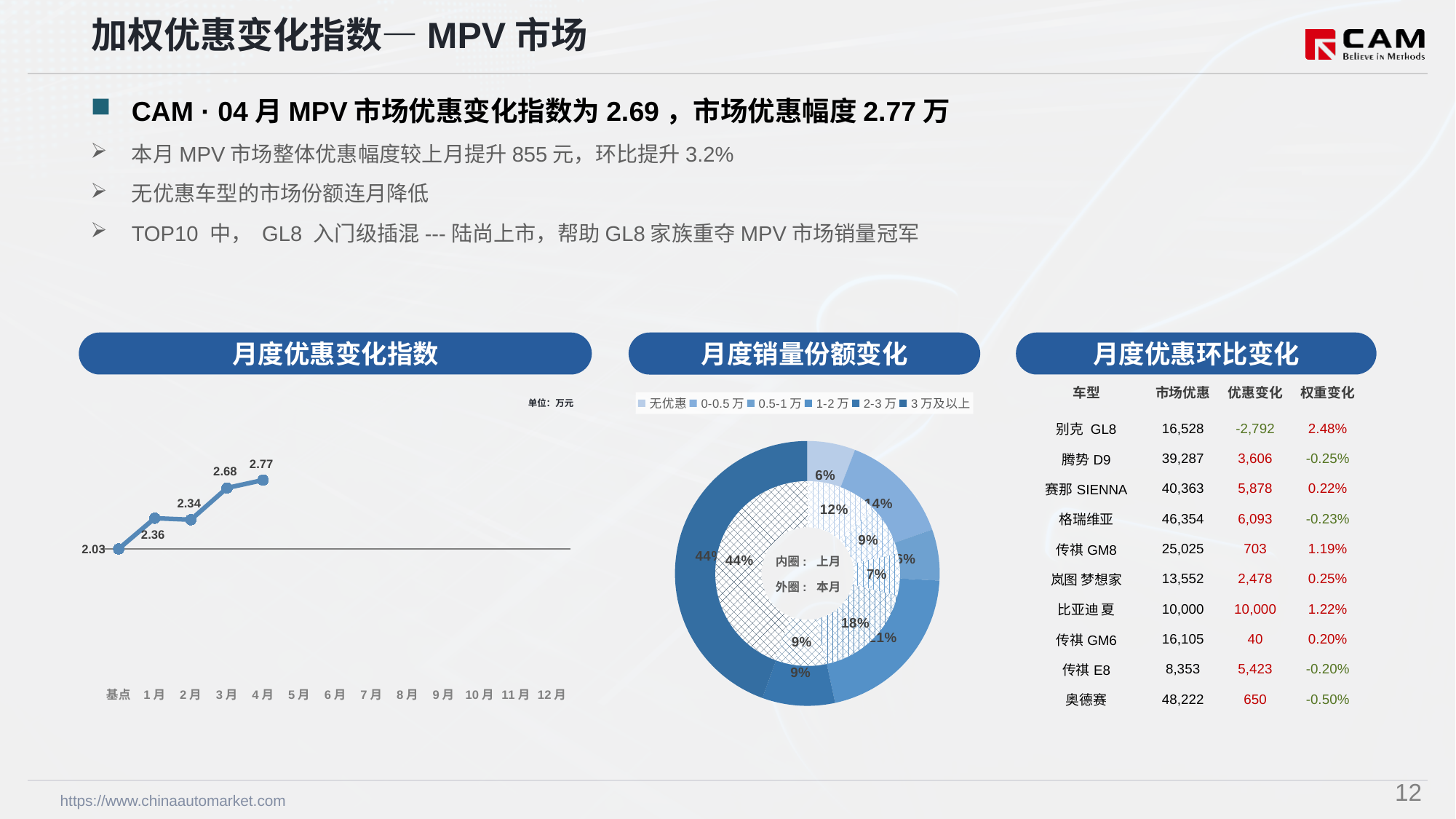

加权优惠变化指数—MPV市场
CAM · 04月MPV市场优惠变化指数为2.69，市场优惠幅度2.77万
本月MPV市场整体优惠幅度较上月提升855元，环比提升3.2%
无优惠车型的市场份额连月降低
TOP10 中， GL8 入门级插混---陆尚上市，帮助GL8家族重夺MPV市场销量冠军
月度优惠变化指数

月度优惠环比变化

月度销量份额变化

| 车型 | 市场优惠 | 优惠变化 | 权重变化 |
| --- | --- | --- | --- |
| 别克 GL8 | 16,528 | -2,792 | 2.48% |
| 腾势D9 | 39,287 | 3,606 | -0.25% |
| 赛那SIENNA | 40,363 | 5,878 | 0.22% |
| 格瑞维亚 | 46,354 | 6,093 | -0.23% |
| 传祺GM8 | 25,025 | 703 | 1.19% |
| 岚图 梦想家 | 13,552 | 2,478 | 0.25% |
| 比亚迪 夏 | 10,000 | 10,000 | 1.22% |
| 传祺GM6 | 16,105 | 40 | 0.20% |
| 传祺E8 | 8,353 | 5,423 | -0.20% |
| 奥德赛 | 48,222 | 650 | -0.50% |

### Chart

| Category | Y2024 |
|---|---|
| 基点 | 0.0 |
| 1月 | 1.2 |
| 2月 | 1.14 |
| 3月 | 2.38 |
| 4月 | 2.69 |
| 5月 | None |
| 6月 | None |
| 7月 | None |
| 8月 | None |
| 9月 | None |
| 10月 | None |
| 11月 | None |
| 12月 | None |

### Chart

| Category | 销量 |
|---|---|
| 无优惠 | 4402.0 |
| 0-0.5万 | 10306.0 |
| 0.5-1万 | 4683.0 |
| 1-2万 | 15556.0 |
| 2-3万 | 6657.0 |
| 3万及以上 | 33345.0 |
单位：万元

### Chart

| Category | 销量 |
|---|---|
| 无优惠 | 9455.0 |
| 0-0.5万 | 6881.0 |
| 0.5-1万 | 5549.0 |
| 1-2万 | 13667.0 |
| 2-3万 | 6800.0 |
| 3万及以上 | 33503.0 |
内圈:  上月
外圈:  本月
12